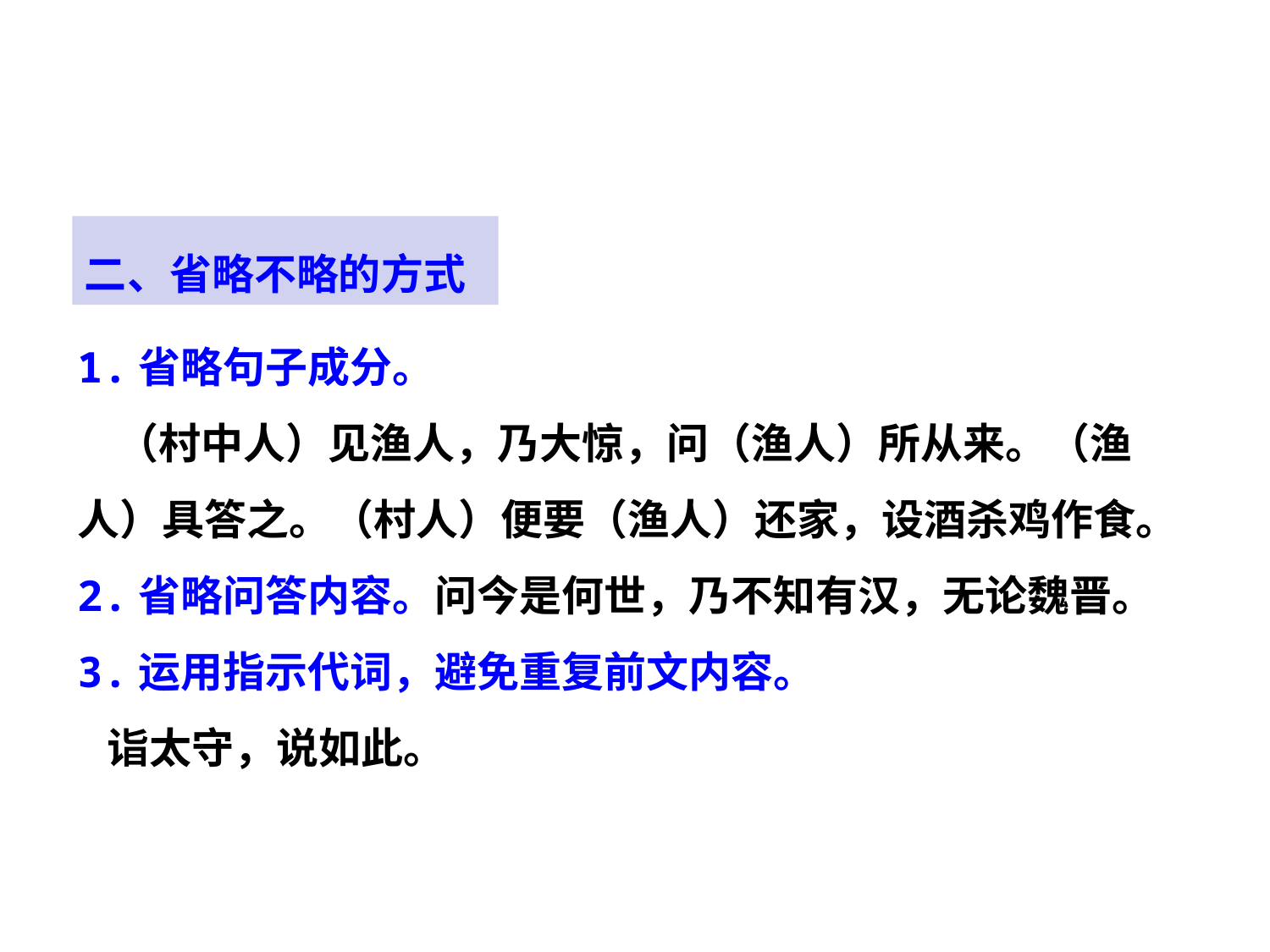

二、省略不略的方式
1.省略句子成分。
   （村中人）见渔人，乃大惊，问（渔人）所从来。（渔人）具答之。（村人）便要（渔人）还家，设酒杀鸡作食。
2.省略问答内容。问今是何世，乃不知有汉，无论魏晋。
3.运用指示代词，避免重复前文内容。
  诣太守，说如此。